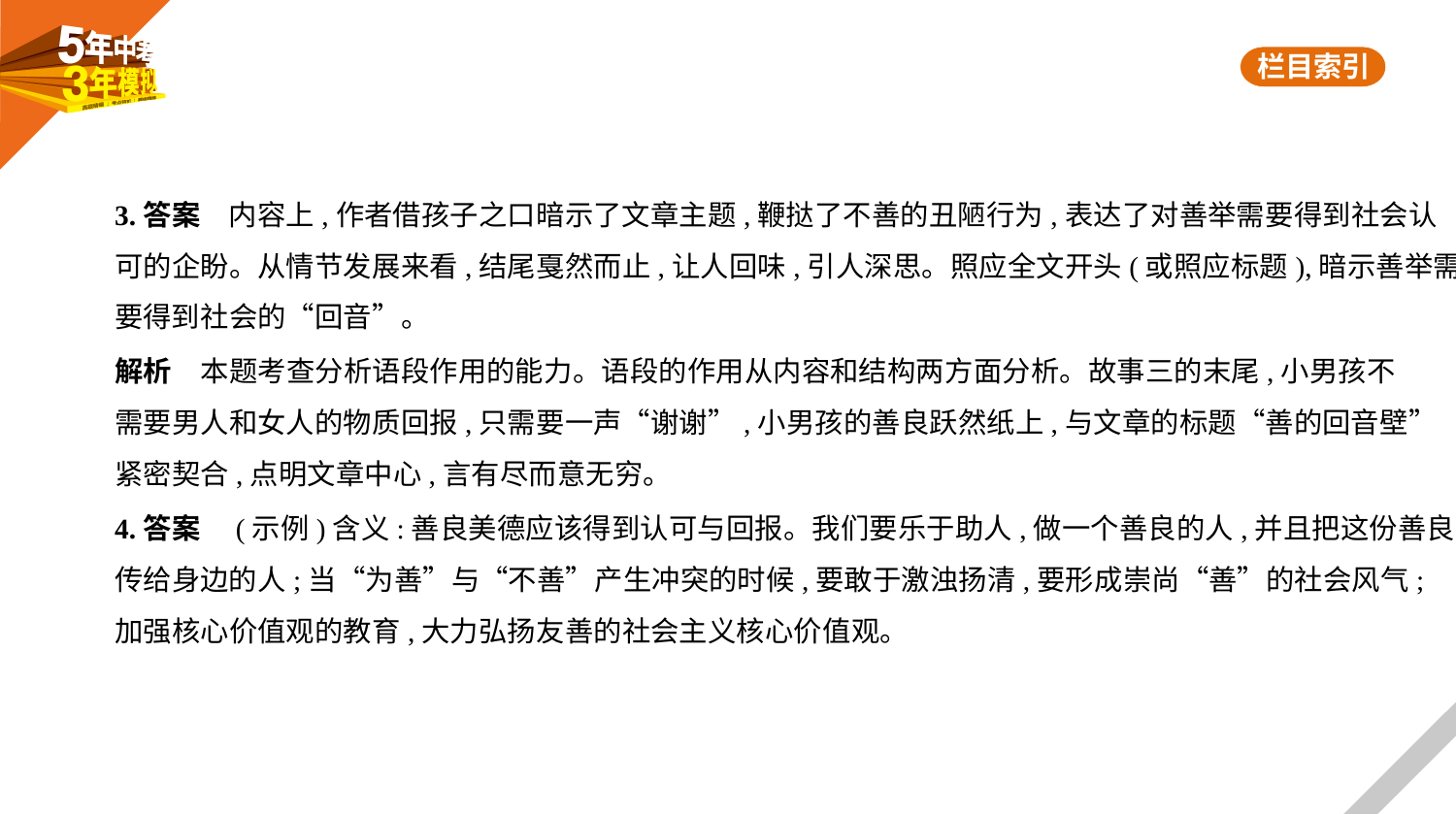

3.答案　内容上,作者借孩子之口暗示了文章主题,鞭挞了不善的丑陋行为,表达了对善举需要得到社会认
可的企盼。从情节发展来看,结尾戛然而止,让人回味,引人深思。照应全文开头(或照应标题),暗示善举需
要得到社会的“回音”。
解析　本题考查分析语段作用的能力。语段的作用从内容和结构两方面分析。故事三的末尾,小男孩不
需要男人和女人的物质回报,只需要一声“谢谢”,小男孩的善良跃然纸上,与文章的标题“善的回音壁”
紧密契合,点明文章中心,言有尽而意无穷。
4.答案　(示例)含义:善良美德应该得到认可与回报。我们要乐于助人,做一个善良的人,并且把这份善良
传给身边的人;当“为善”与“不善”产生冲突的时候,要敢于激浊扬清,要形成崇尚“善”的社会风气;
加强核心价值观的教育,大力弘扬友善的社会主义核心价值观。